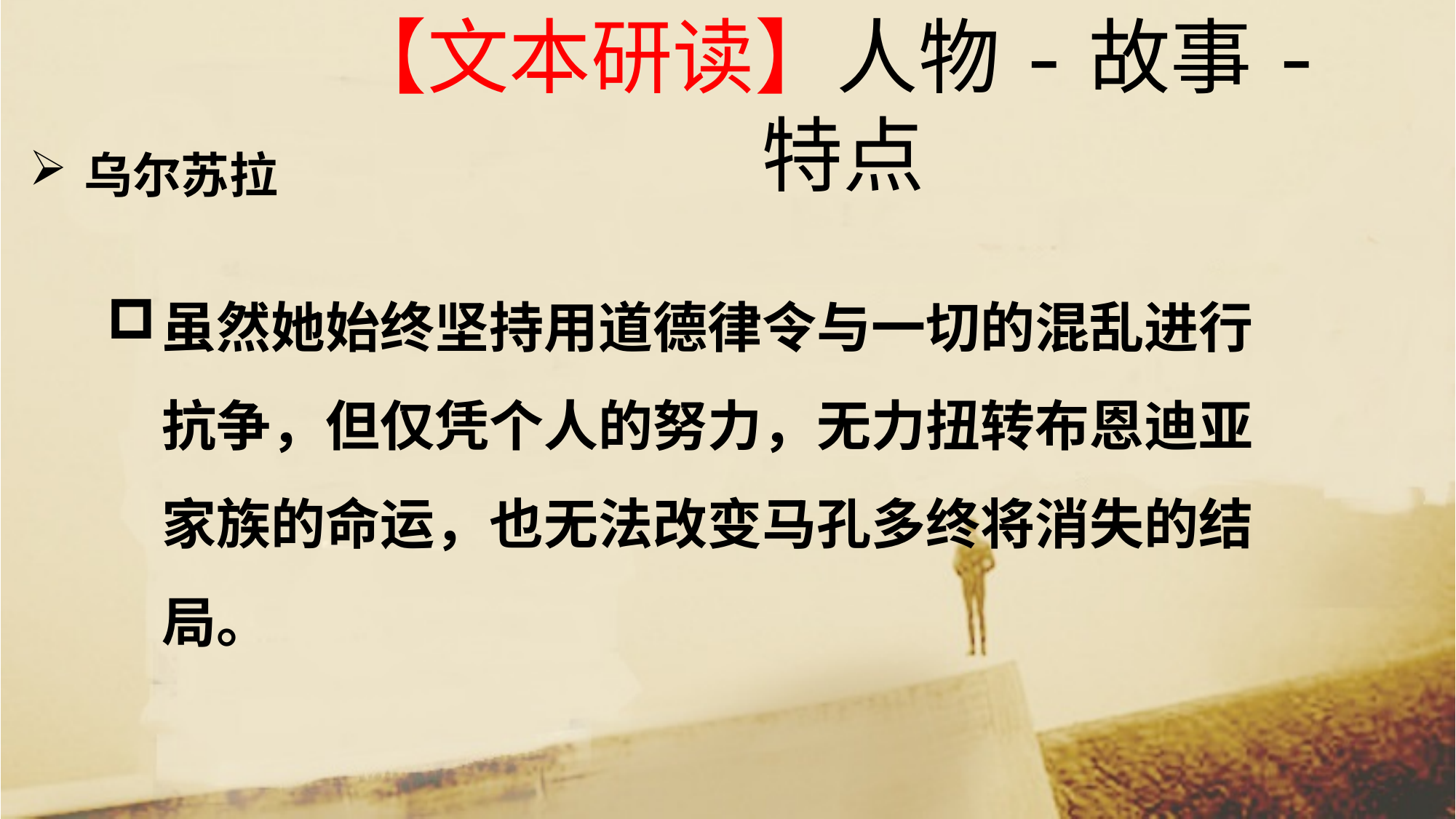

【文本研读】人物-故事-特点

乌尔苏拉
虽然她始终坚持用道德律令与一切的混乱进行抗争，但仅凭个人的努力，无力扭转布恩迪亚家族的命运，也无法改变马孔多终将消失的结局。